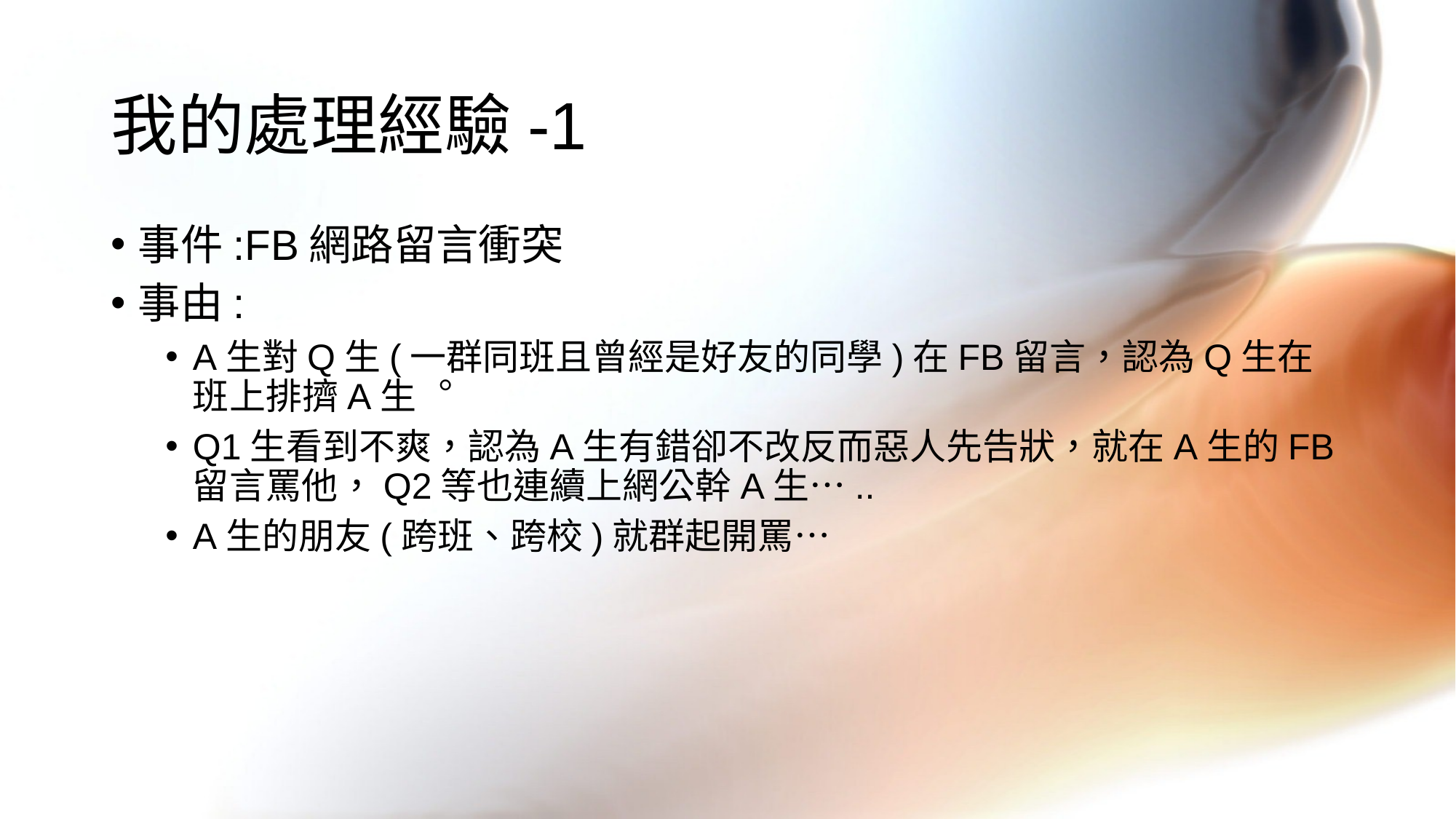

# 我的處理經驗-1
事件:FB網路留言衝突
事由:
A生對Q生(一群同班且曾經是好友的同學)在FB留言，認為Q生在班上排擠A生︒
Q1生看到不爽，認為A生有錯卻不改反而惡人先告狀，就在A生的FB留言罵他，Q2等也連續上網公幹A生…..
A生的朋友(跨班、跨校)就群起開罵…